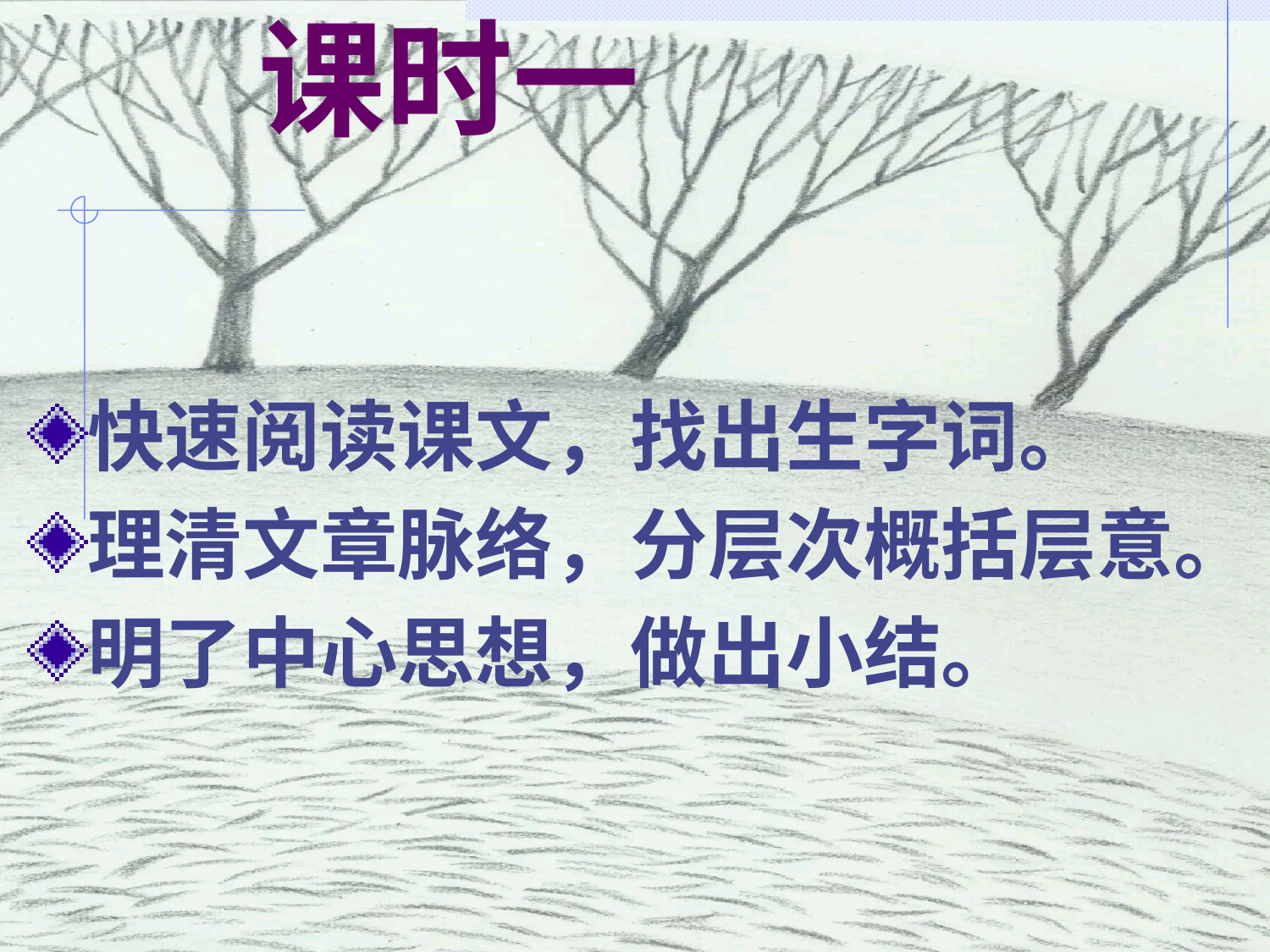

# 课时一
快速阅读课文，找出生字词。
理清文章脉络，分层次概括层意。
明了中心思想，做出小结。